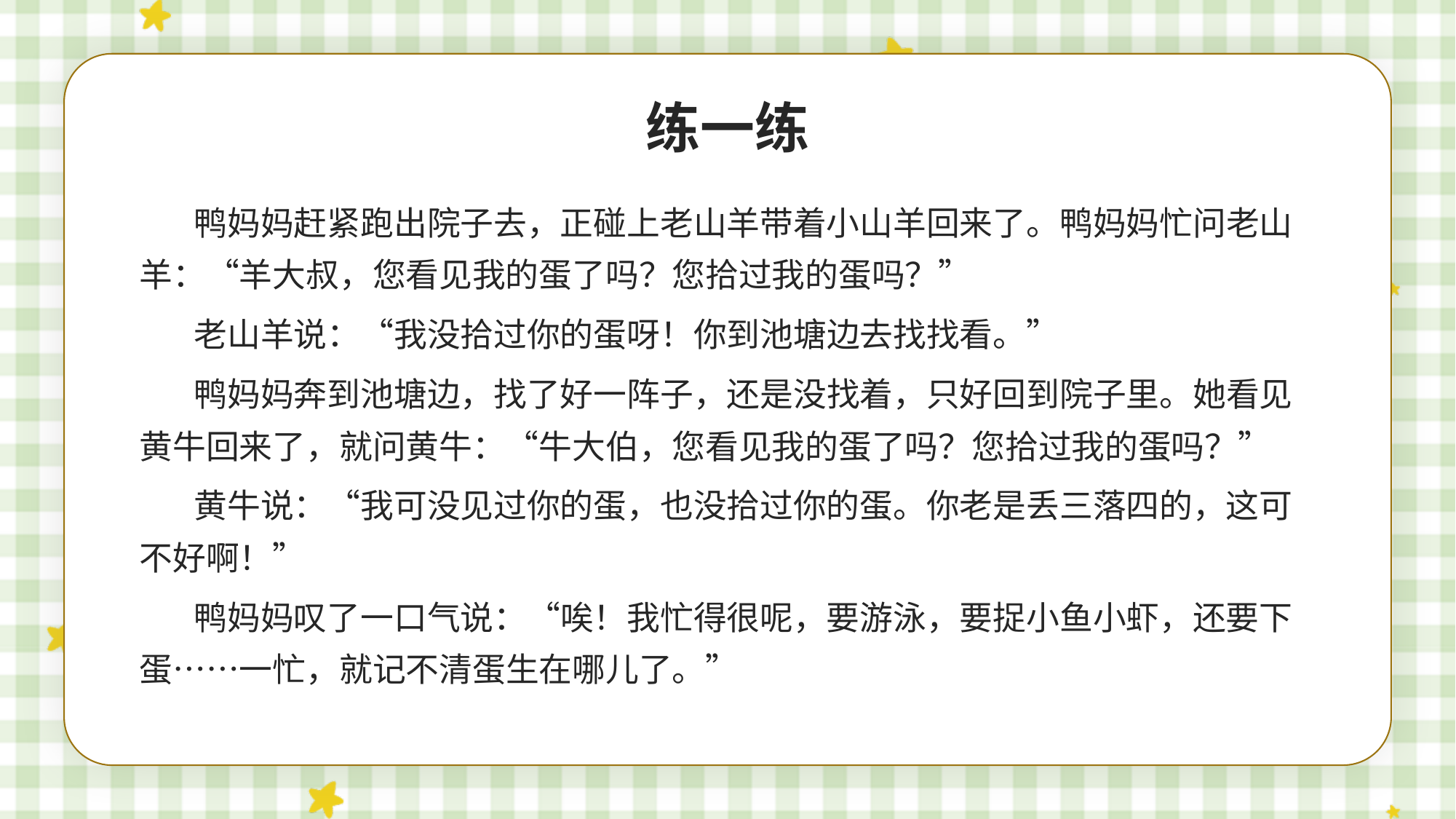

练一练
鸭妈妈赶紧跑出院子去，正碰上老山羊带着小山羊回来了。鸭妈妈忙问老山羊：“羊大叔，您看见我的蛋了吗？您拾过我的蛋吗？”
老山羊说：“我没拾过你的蛋呀！你到池塘边去找找看。”
鸭妈妈奔到池塘边，找了好一阵子，还是没找着，只好回到院子里。她看见黄牛回来了，就问黄牛：“牛大伯，您看见我的蛋了吗？您拾过我的蛋吗？”
黄牛说：“我可没见过你的蛋，也没拾过你的蛋。你老是丢三落四的，这可不好啊！”
鸭妈妈叹了一口气说：“唉！我忙得很呢，要游泳，要捉小鱼小虾，还要下蛋……一忙，就记不清蛋生在哪儿了。”